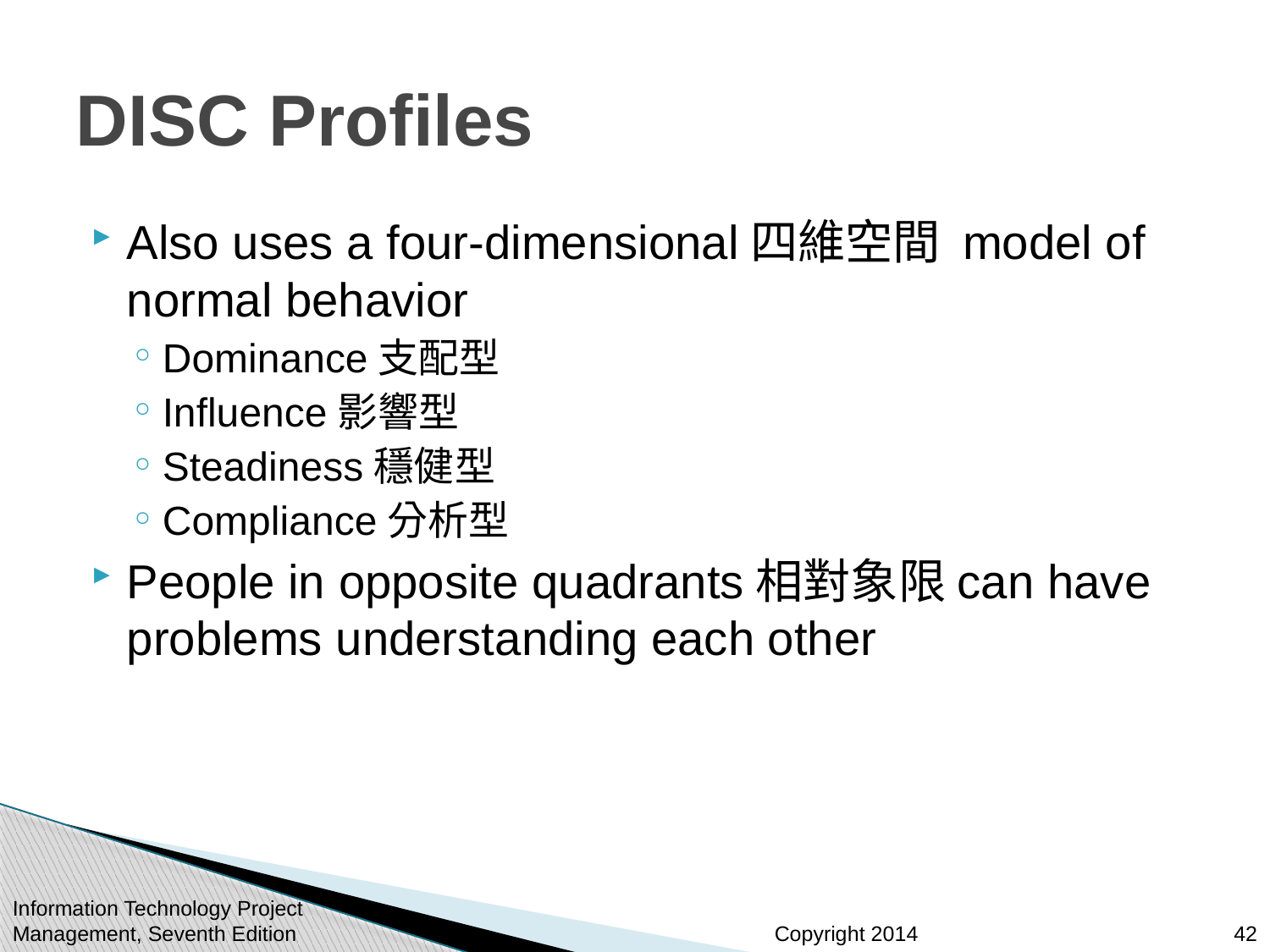

# DISC Profiles
Also uses a four-dimensional四維空間 model of normal behavior
Dominance支配型
Influence影響型
Steadiness穩健型
Compliance分析型
People in opposite quadrants相對象限can have problems understanding each other
Information Technology Project Management, Seventh Edition
42